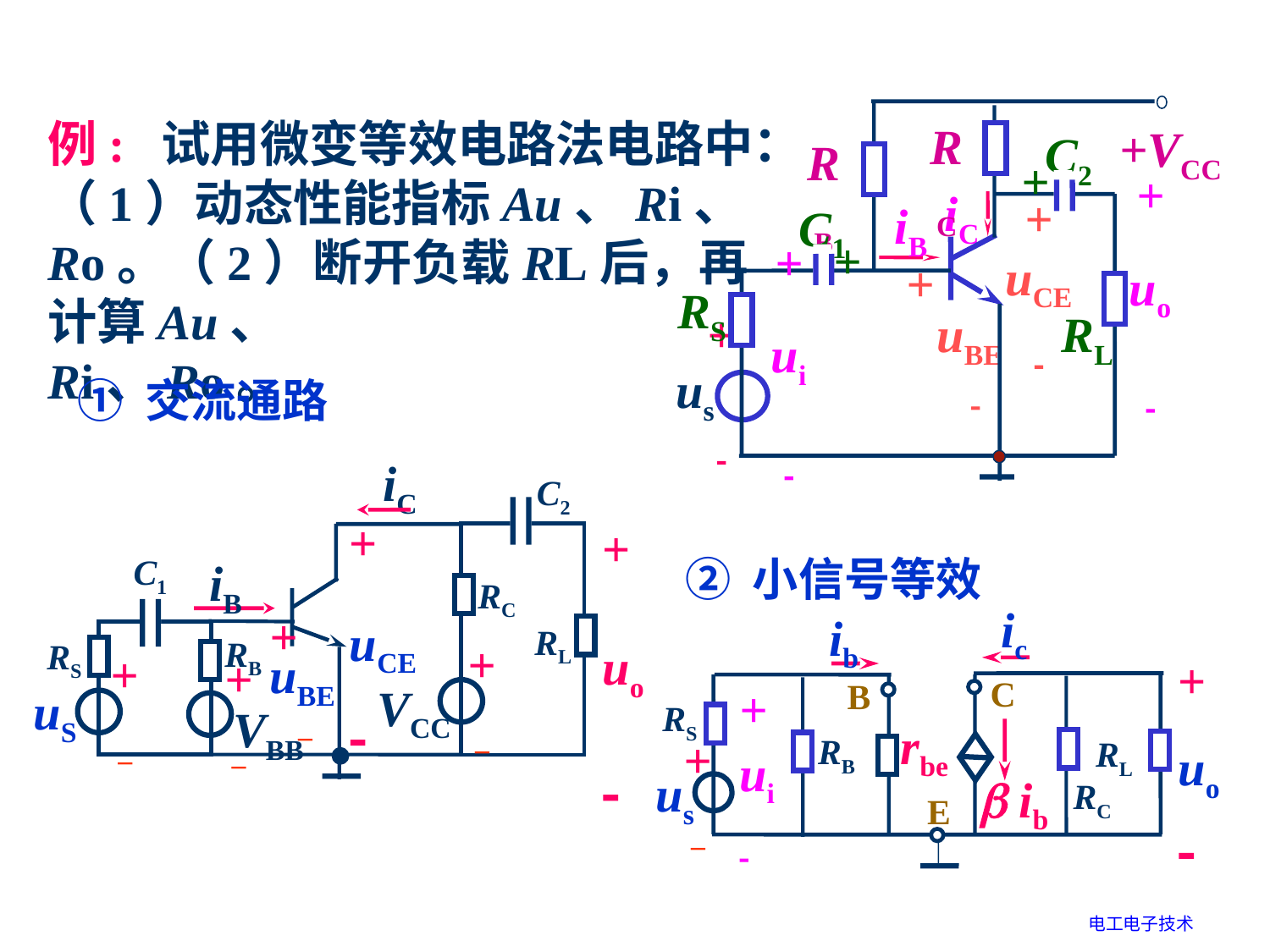

RC
+VCC
C2
+
+
uo
−

RL
RB

iC

iB

C1
+

+
uCE
−

+
ui
−

RS

+

−
us

+
        uBE
          −

例:  试用微变等效电路法电路中：（1）动态性能指标Au、Ri、Ro。（2）断开负载RL后，再计算Au、
Ri、Ro。
① 交流通路
iC
C2

+

uo

−
+

uCE

−

C1
iB
RC

RL

+
uBE
    –

RB

RS

+

 –
+

 –
+

 –
VCC
uS

VBB

② 小信号等效
ic
ib

+

uo

−
C
B

RS
+
ui
−

rbe

RB
RL

+

 –
us

β ib
RC

E

电工电子技术